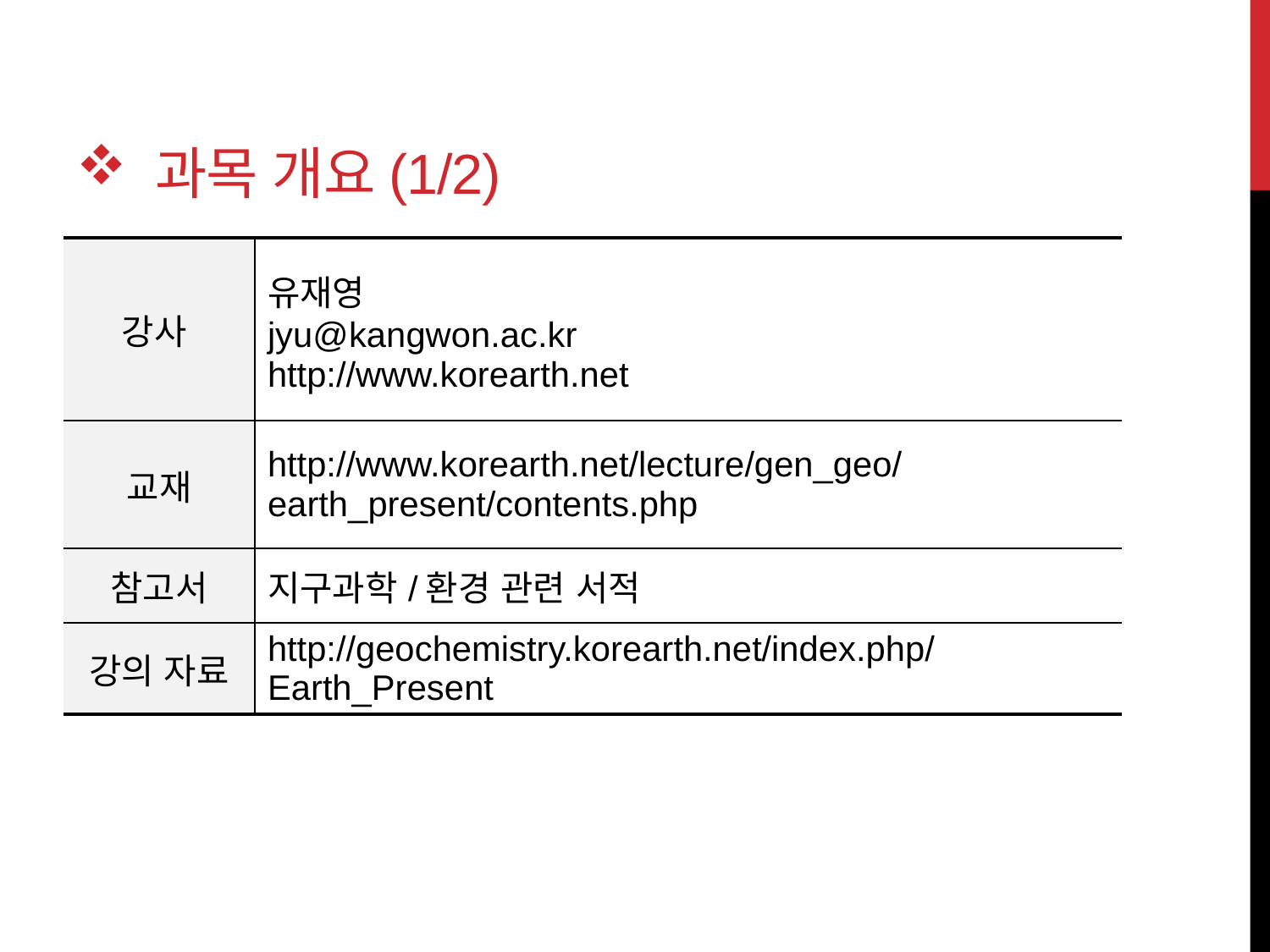

# 과목 개요(1/2)
| 강사 | 유재영 jyu@kangwon.ac.kr http://www.korearth.net |
| --- | --- |
| 교재 | http://www.korearth.net/lecture/gen\_geo/earth\_present/contents.php |
| 참고서 | 지구과학/환경 관련 서적 |
| 강의 자료 | http://geochemistry.korearth.net/index.php/Earth\_Present |